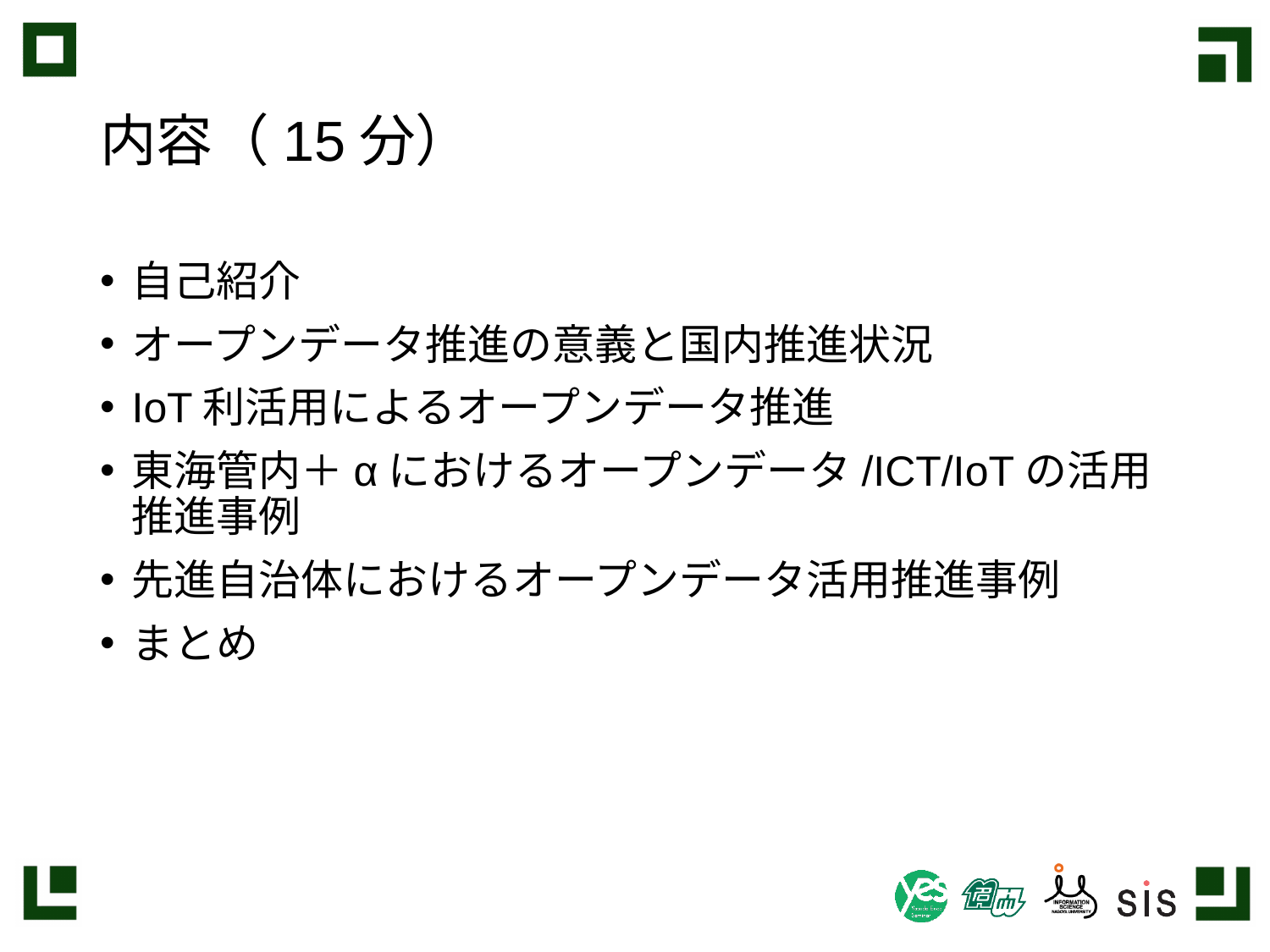

# 内容（15分）
自己紹介
オープンデータ推進の意義と国内推進状況
IoT利活用によるオープンデータ推進
東海管内＋αにおけるオープンデータ/ICT/IoTの活用推進事例
先進自治体におけるオープンデータ活用推進事例
まとめ